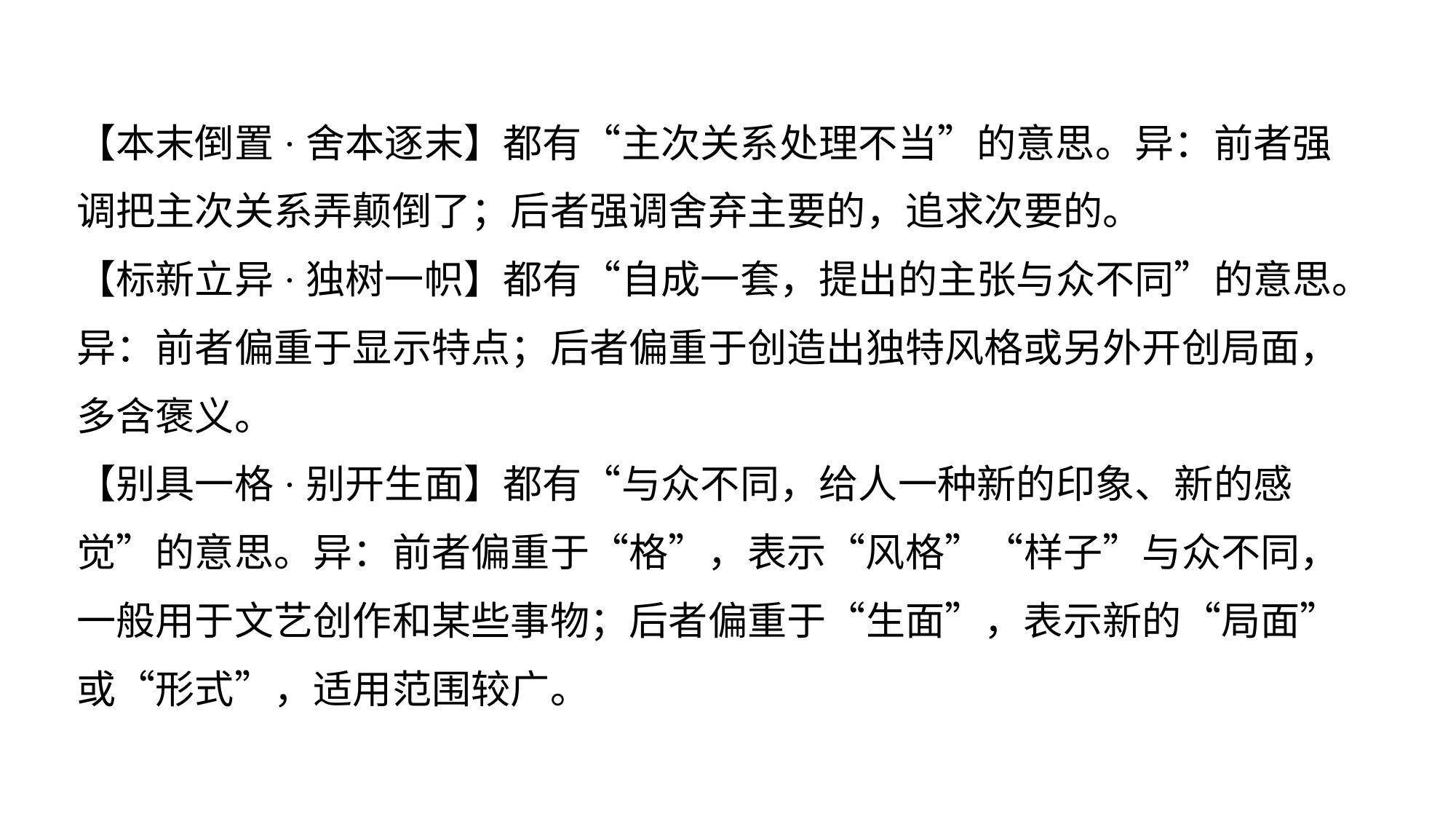

【本末倒置·舍本逐末】都有“主次关系处理不当”的意思。异：前者强调把主次关系弄颠倒了；后者强调舍弃主要的，追求次要的。
【标新立异·独树一帜】都有“自成一套，提出的主张与众不同”的意思。异：前者偏重于显示特点；后者偏重于创造出独特风格或另外开创局面，多含褒义。
【别具一格·别开生面】都有“与众不同，给人一种新的印象、新的感觉”的意思。异：前者偏重于“格”，表示“风格”“样子”与众不同，一般用于文艺创作和某些事物；后者偏重于“生面”，表示新的“局面”或“形式”，适用范围较广。